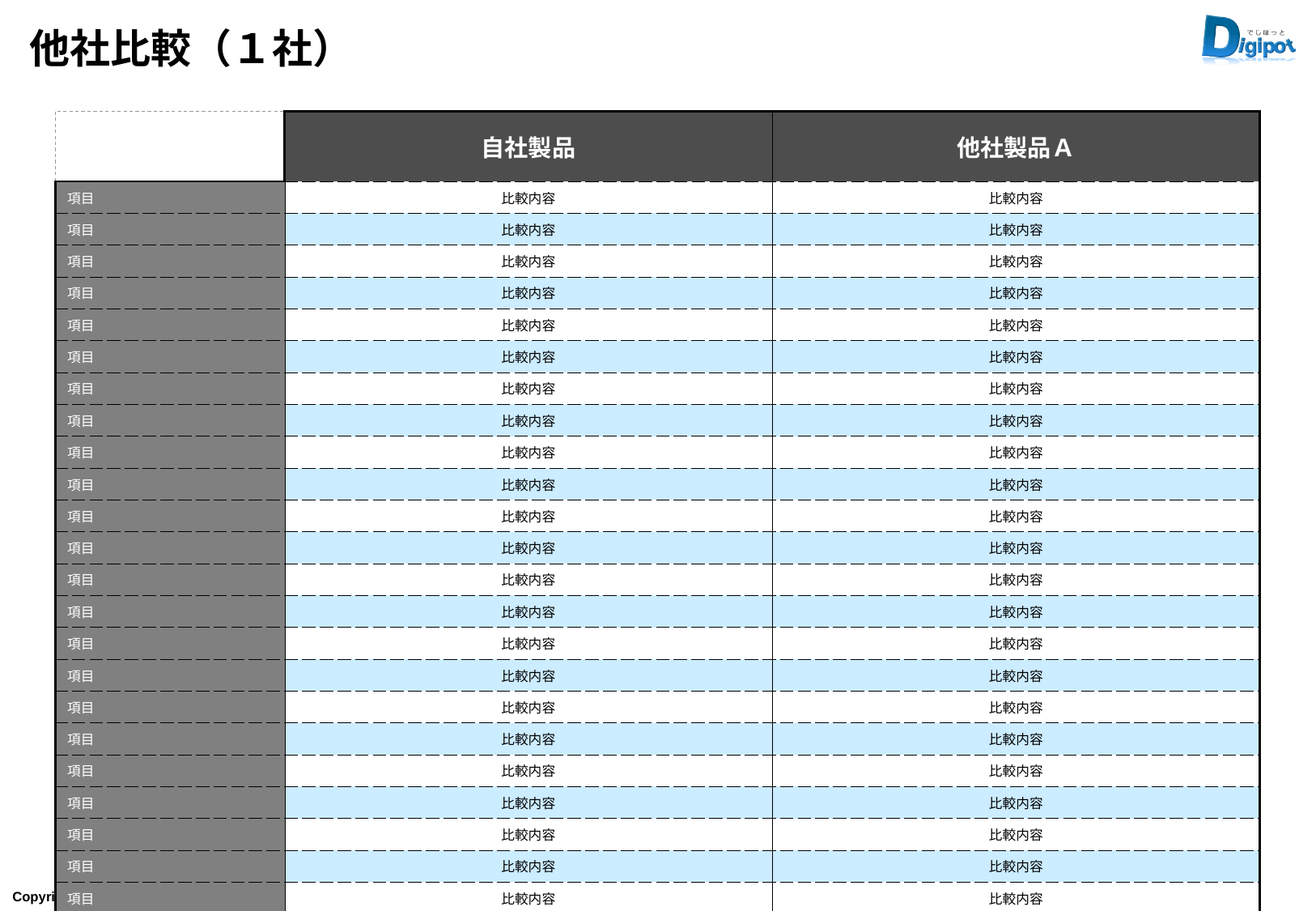

# 他社比較（１社）
|  | 自社製品 | 他社製品Ａ |
| --- | --- | --- |
| 項目 | 比較内容 | 比較内容 |
| 項目 | 比較内容 | 比較内容 |
| 項目 | 比較内容 | 比較内容 |
| 項目 | 比較内容 | 比較内容 |
| 項目 | 比較内容 | 比較内容 |
| 項目 | 比較内容 | 比較内容 |
| 項目 | 比較内容 | 比較内容 |
| 項目 | 比較内容 | 比較内容 |
| 項目 | 比較内容 | 比較内容 |
| 項目 | 比較内容 | 比較内容 |
| 項目 | 比較内容 | 比較内容 |
| 項目 | 比較内容 | 比較内容 |
| 項目 | 比較内容 | 比較内容 |
| 項目 | 比較内容 | 比較内容 |
| 項目 | 比較内容 | 比較内容 |
| 項目 | 比較内容 | 比較内容 |
| 項目 | 比較内容 | 比較内容 |
| 項目 | 比較内容 | 比較内容 |
| 項目 | 比較内容 | 比較内容 |
| 項目 | 比較内容 | 比較内容 |
| 項目 | 比較内容 | 比較内容 |
| 項目 | 比較内容 | 比較内容 |
| 項目 | 比較内容 | 比較内容 |